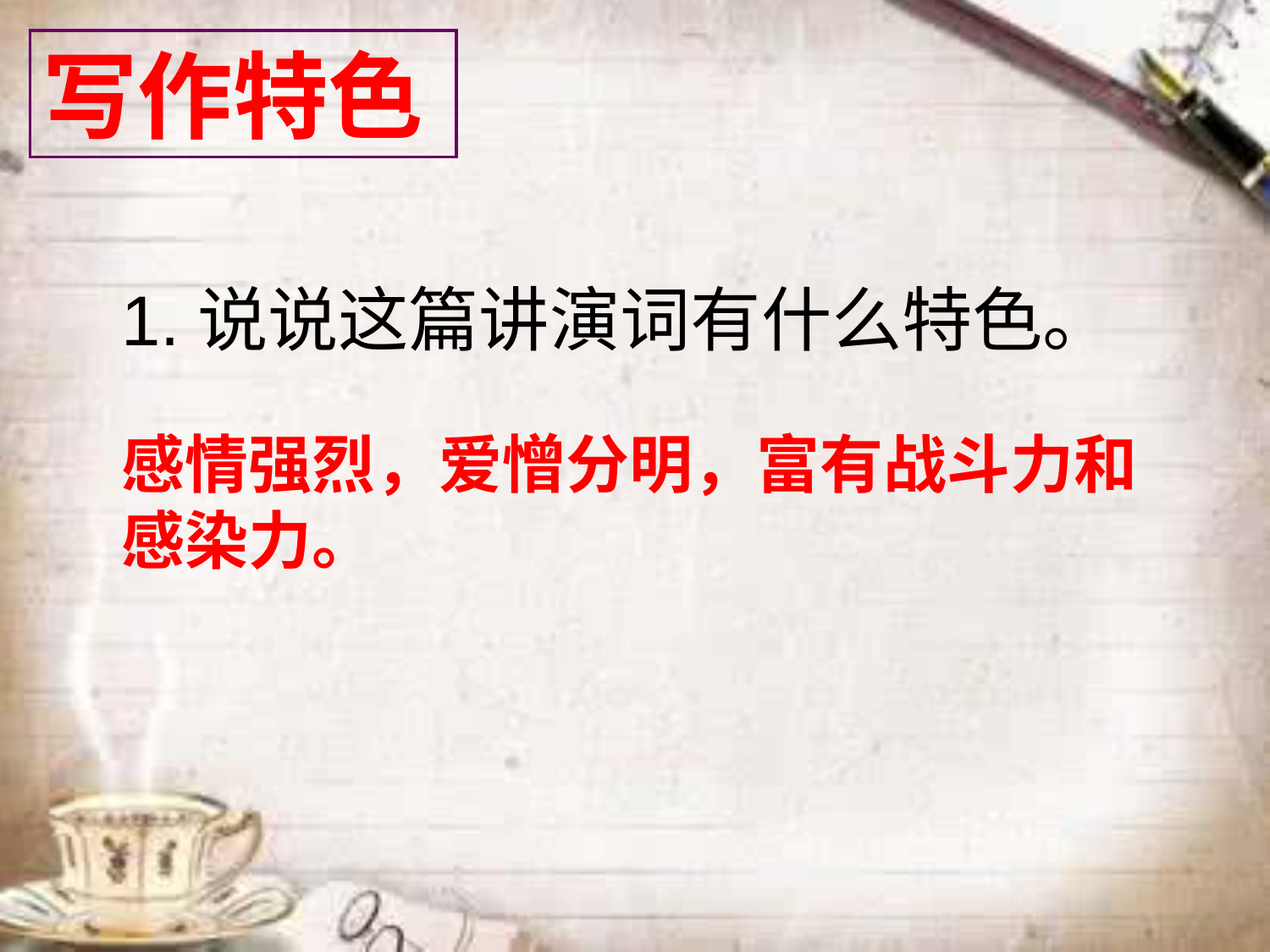

写作特色
1.说说这篇讲演词有什么特色。
感情强烈，爱憎分明，富有战斗力和感染力。